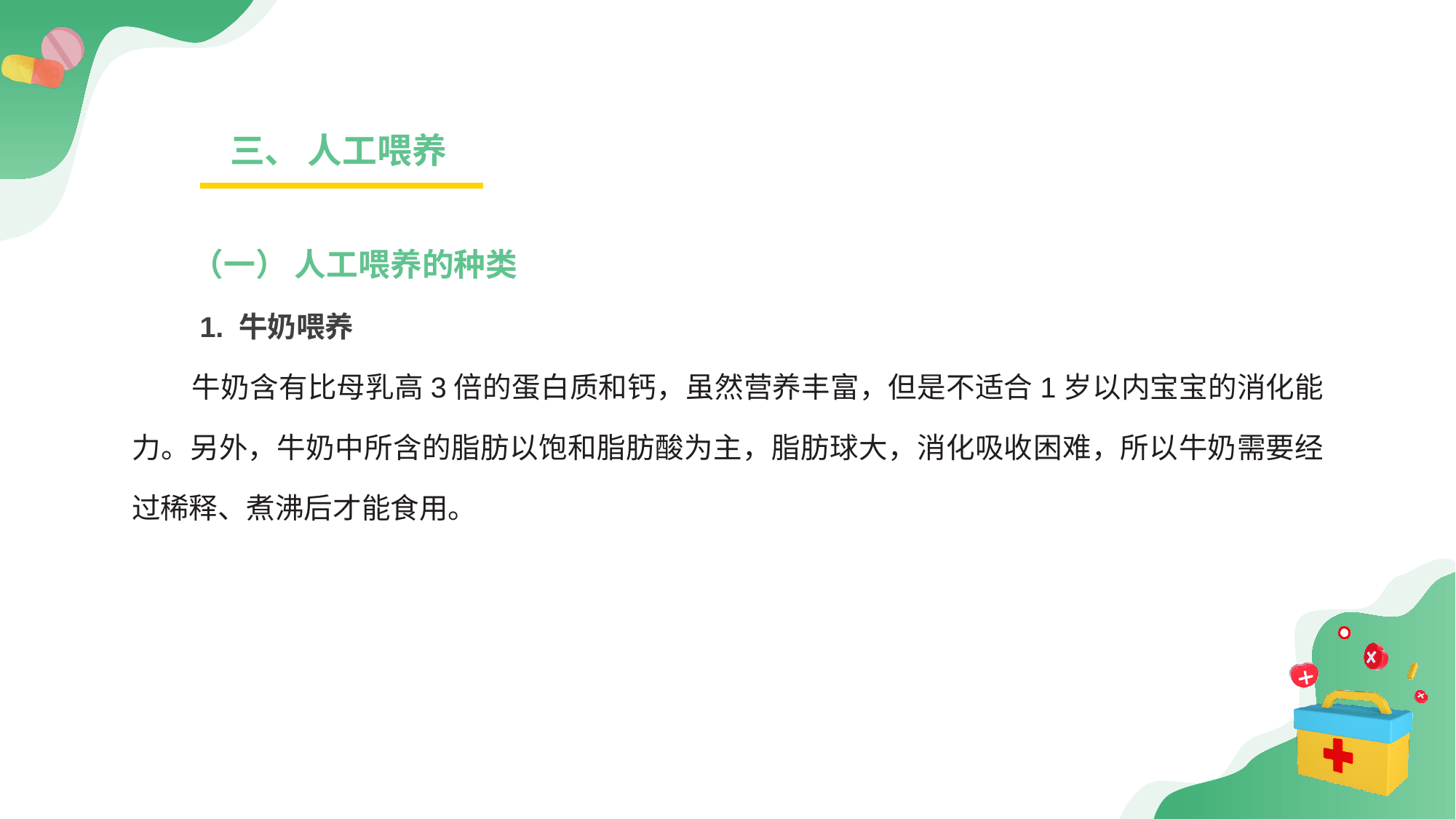

三、 人工喂养
（一） 人工喂养的种类
 1. 牛奶喂养
牛奶含有比母乳高3倍的蛋白质和钙，虽然营养丰富，但是不适合1岁以内宝宝的消化能力。另外，牛奶中所含的脂肪以饱和脂肪酸为主，脂肪球大，消化吸收困难，所以牛奶需要经过稀释、煮沸后才能食用。